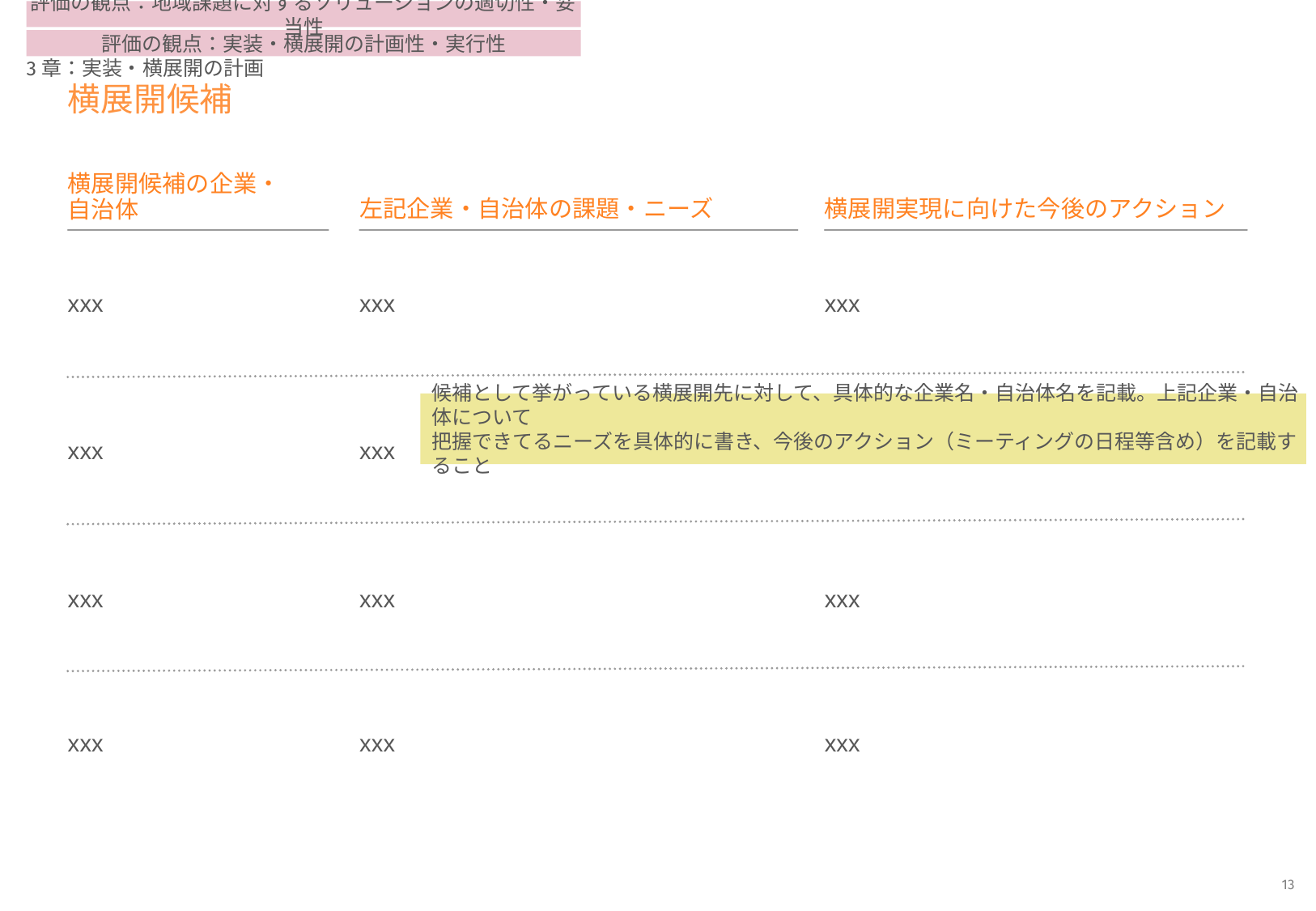

評価の観点：地域課題に対するソリューションの適切性・妥当性
評価の観点：実装・横展開の計画性・実行性
3章：実装・横展開の計画
# 横展開候補
横展開候補の企業・
自治体
左記企業・自治体の課題・ニーズ
横展開実現に向けた今後のアクション
xxx
xxx
xxx
xxx
xxx
xxx
候補として挙がっている横展開先に対して、具体的な企業名・自治体名を記載。上記企業・自治体について
把握できてるニーズを具体的に書き、今後のアクション（ミーティングの日程等含め）を記載すること
xxx
xxx
xxx
xxx
xxx
xxx